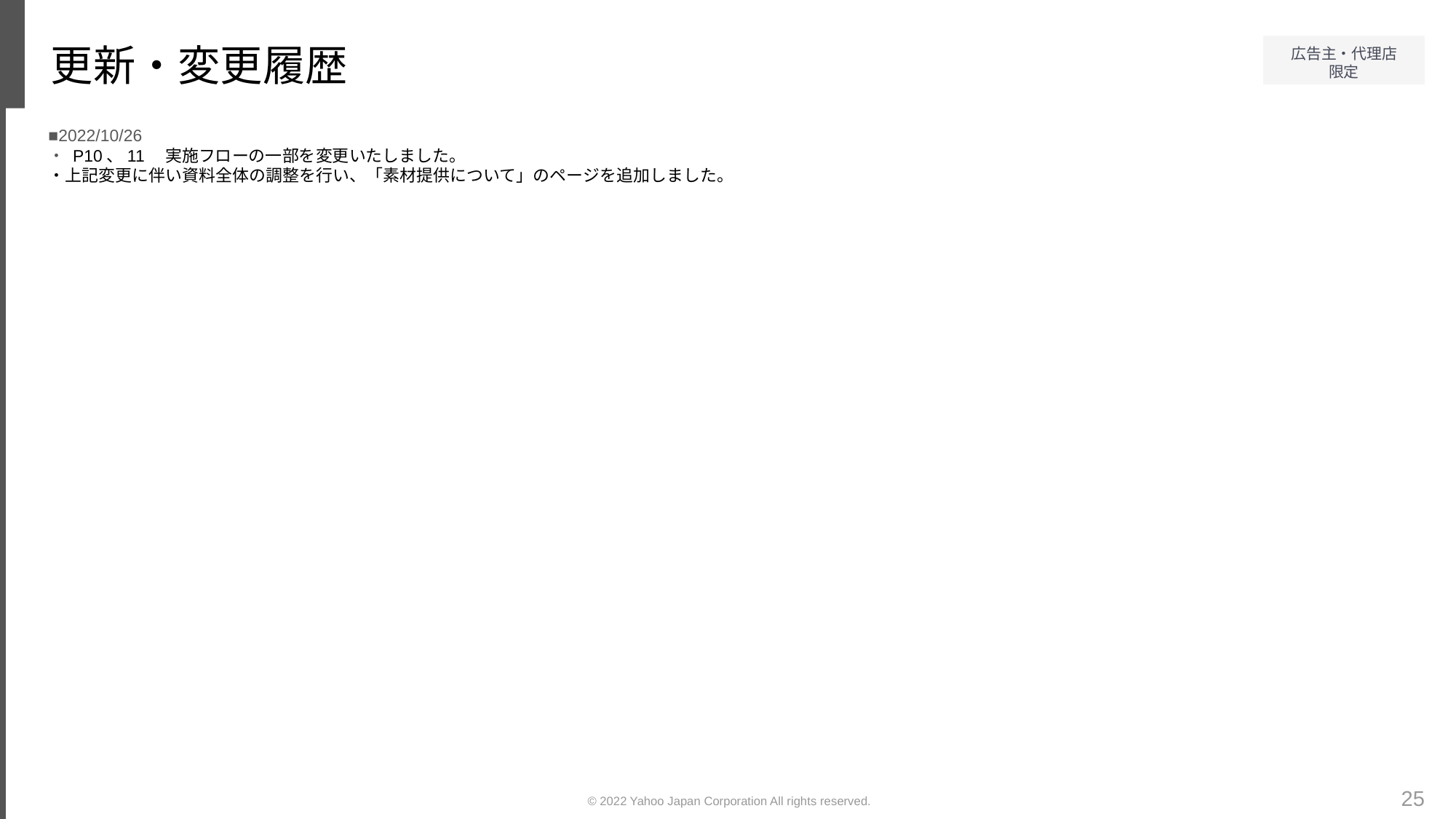

更新・変更履歴
■2022/10/26
・ P10、11　実施フローの一部を変更いたしました。
・上記変更に伴い資料全体の調整を行い、「素材提供について」のページを追加しました。

25